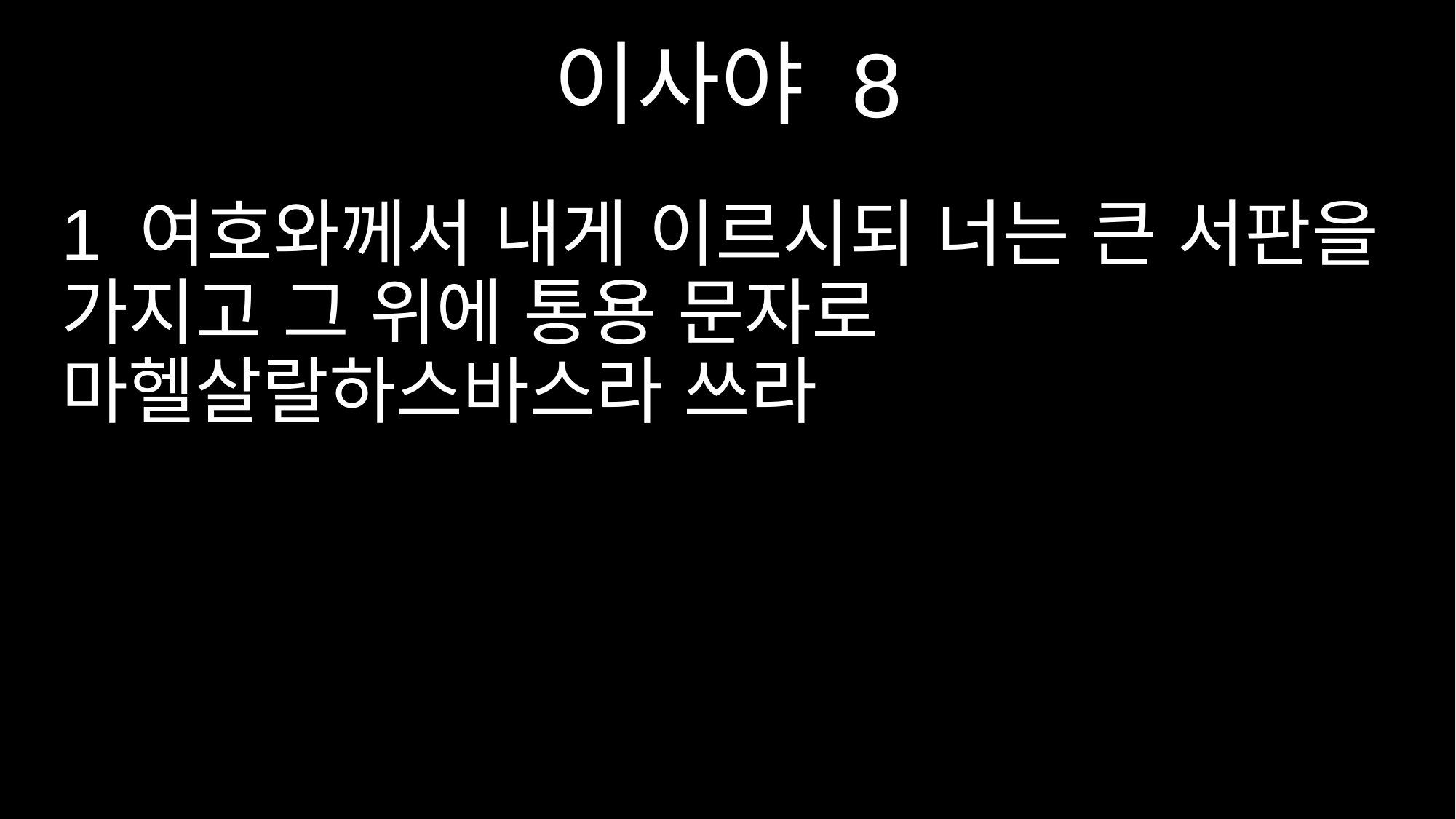

이사야 8
1 여호와께서 내게 이르시되 너는 큰 서판을 가지고 그 위에 통용 문자로 마헬살랄하스바스라 쓰라